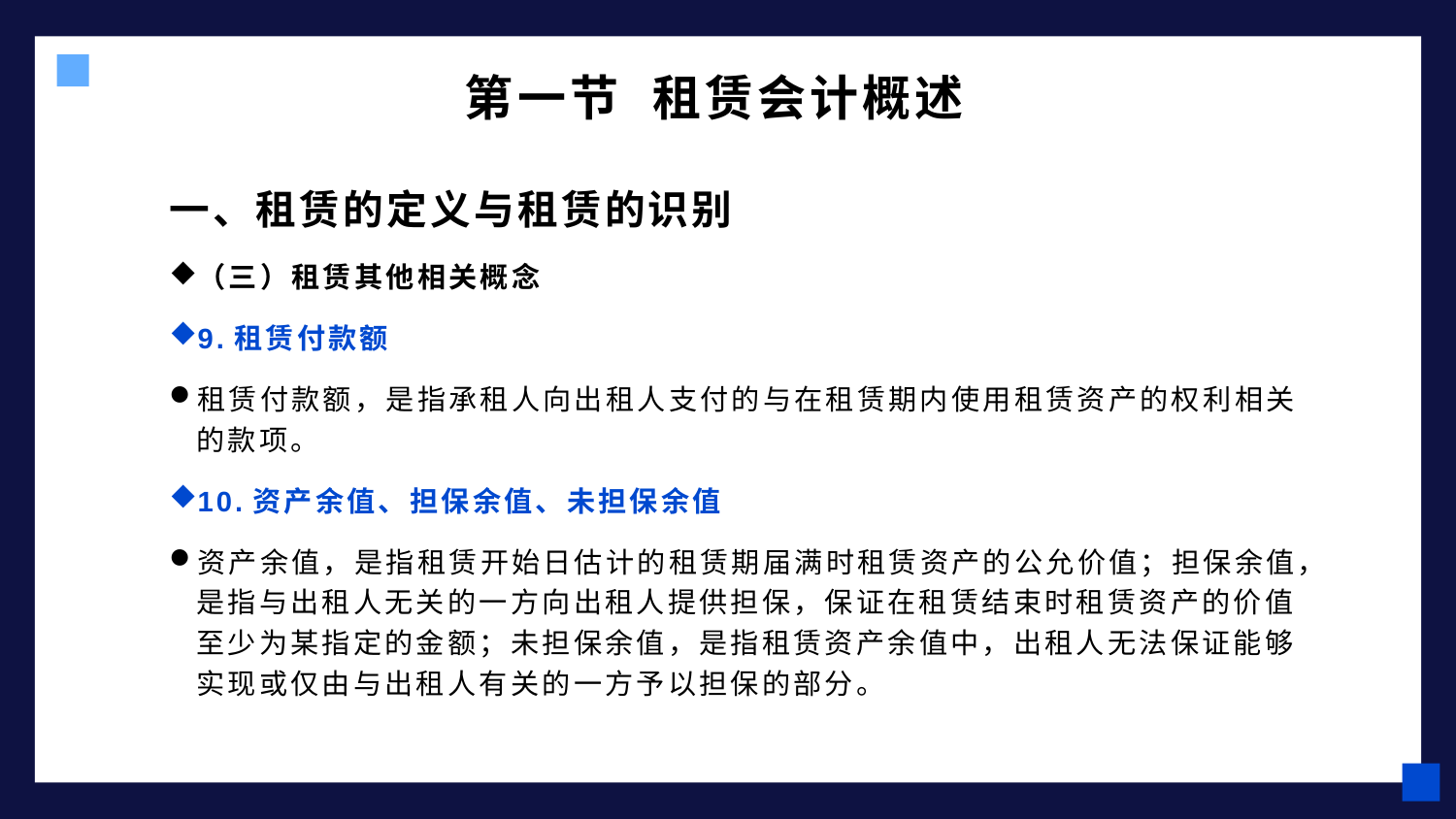

# 第一节  租赁会计概述
一、租赁的定义与租赁的识别
（三）租赁其他相关概念
9.租赁付款额
租赁付款额，是指承租人向出租人支付的与在租赁期内使用租赁资产的权利相关的款项。
10.资产余值、担保余值、未担保余值
资产余值，是指租赁开始日估计的租赁期届满时租赁资产的公允价值；担保余值，是指与出租人无关的一方向出租人提供担保，保证在租赁结束时租赁资产的价值至少为某指定的金额；未担保余值，是指租赁资产余值中，出租人无法保证能够实现或仅由与出租人有关的一方予以担保的部分。